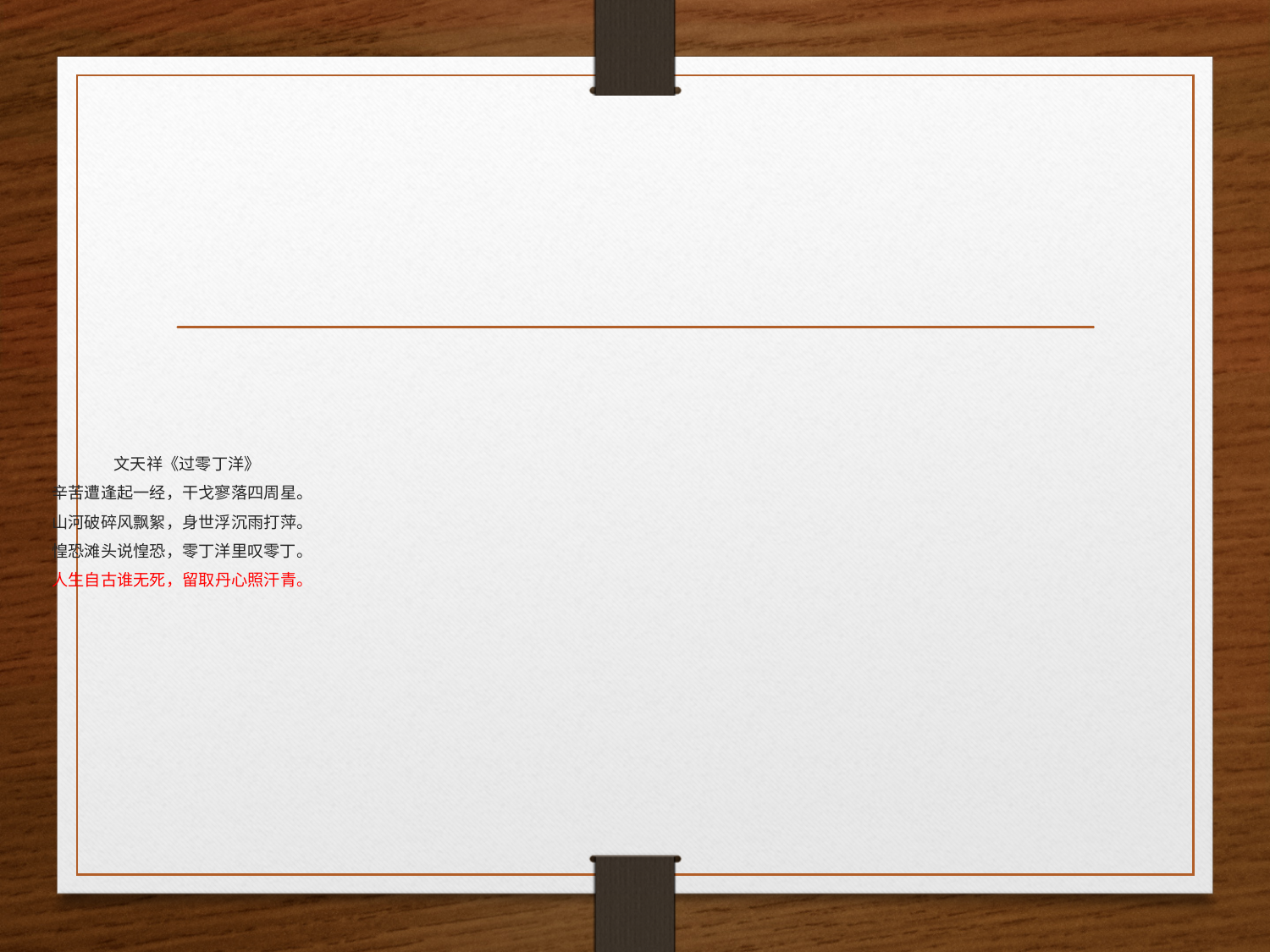

# 文天祥《过零丁洋》 辛苦遭逢起一经，干戈寥落四周星。 山河破碎风飘絮，身世浮沉雨打萍。 惶恐滩头说惶恐，零丁洋里叹零丁。 人生自古谁无死，留取丹心照汗青。